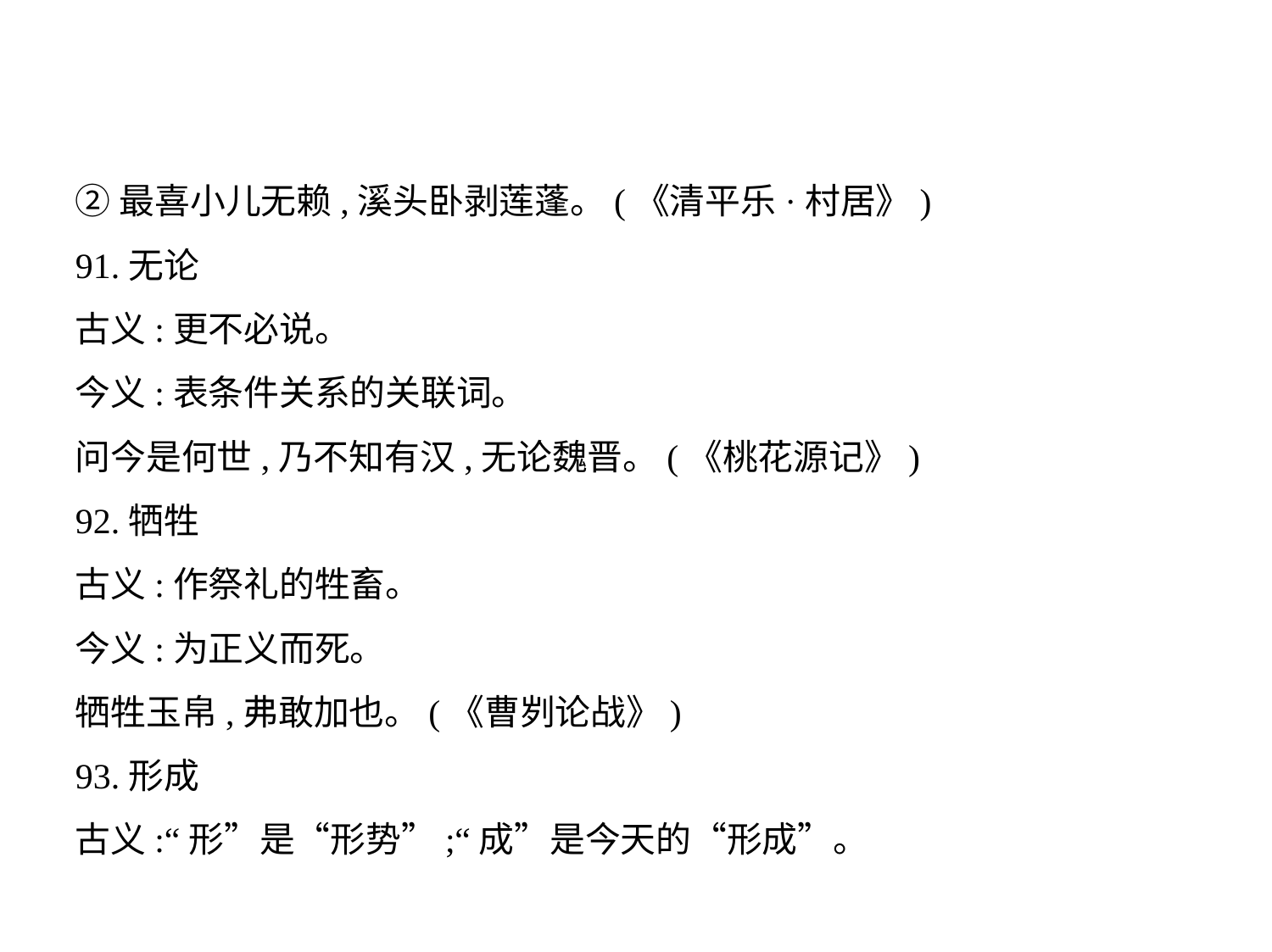

②最喜小儿无赖,溪头卧剥莲蓬。(《清平乐·村居》)
91.无论
古义:更不必说。
今义:表条件关系的关联词。
问今是何世,乃不知有汉,无论魏晋。(《桃花源记》)
92.牺牲
古义:作祭礼的牲畜。
今义:为正义而死。
牺牲玉帛,弗敢加也。(《曹刿论战》)
93.形成
古义:“形”是“形势”;“成”是今天的“形成”。